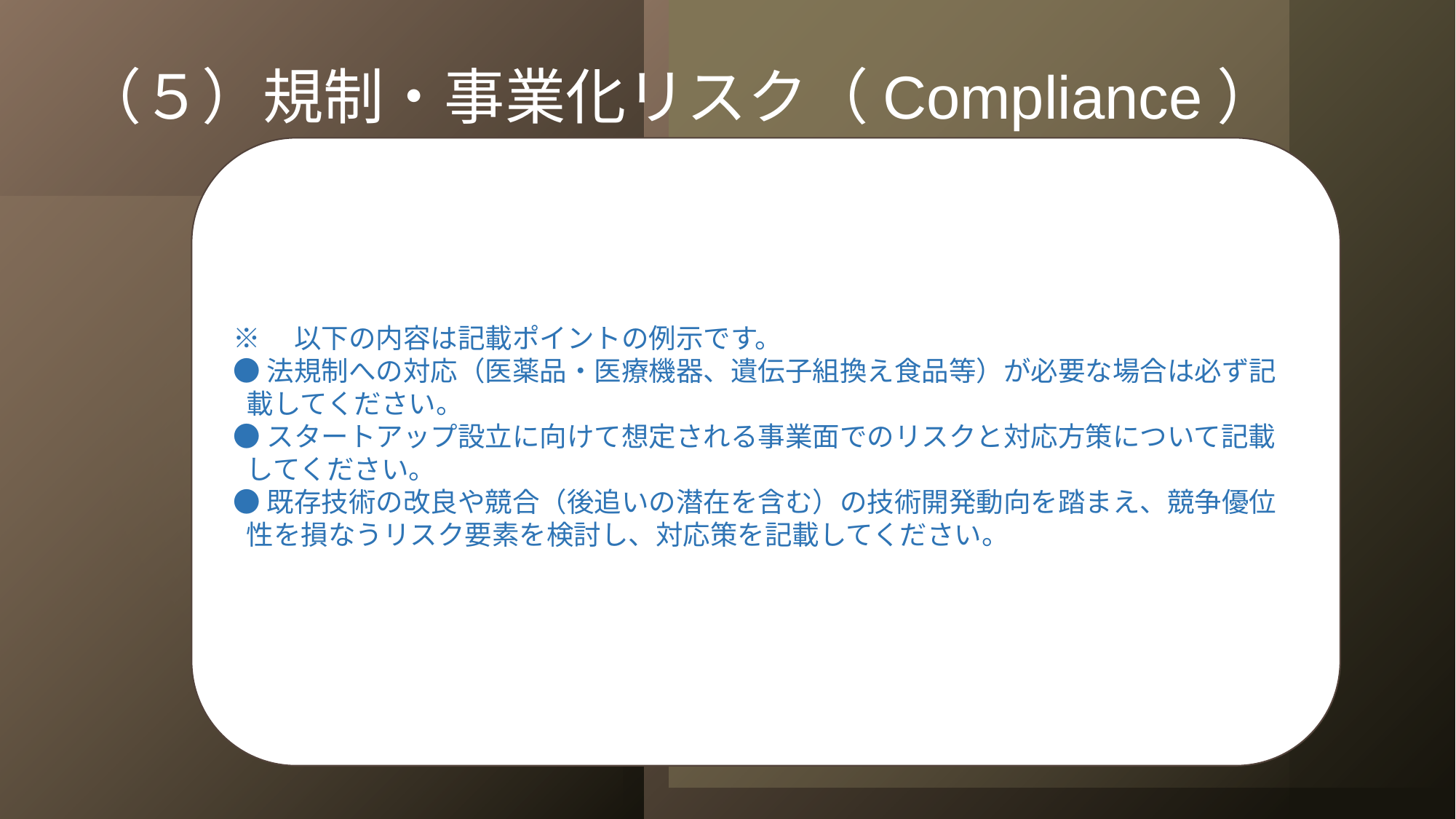

（５）規制・事業化リスク（Compliance）
※　以下の内容は記載ポイントの例示です。
●法規制への対応（医薬品・医療機器、遺伝子組換え食品等）が必要な場合は必ず記載してください。
●スタートアップ設立に向けて想定される事業面でのリスクと対応方策について記載してください。
●既存技術の改良や競合（後追いの潜在を含む）の技術開発動向を踏まえ、競争優位性を損なうリスク要素を検討し、対応策を記載してください。